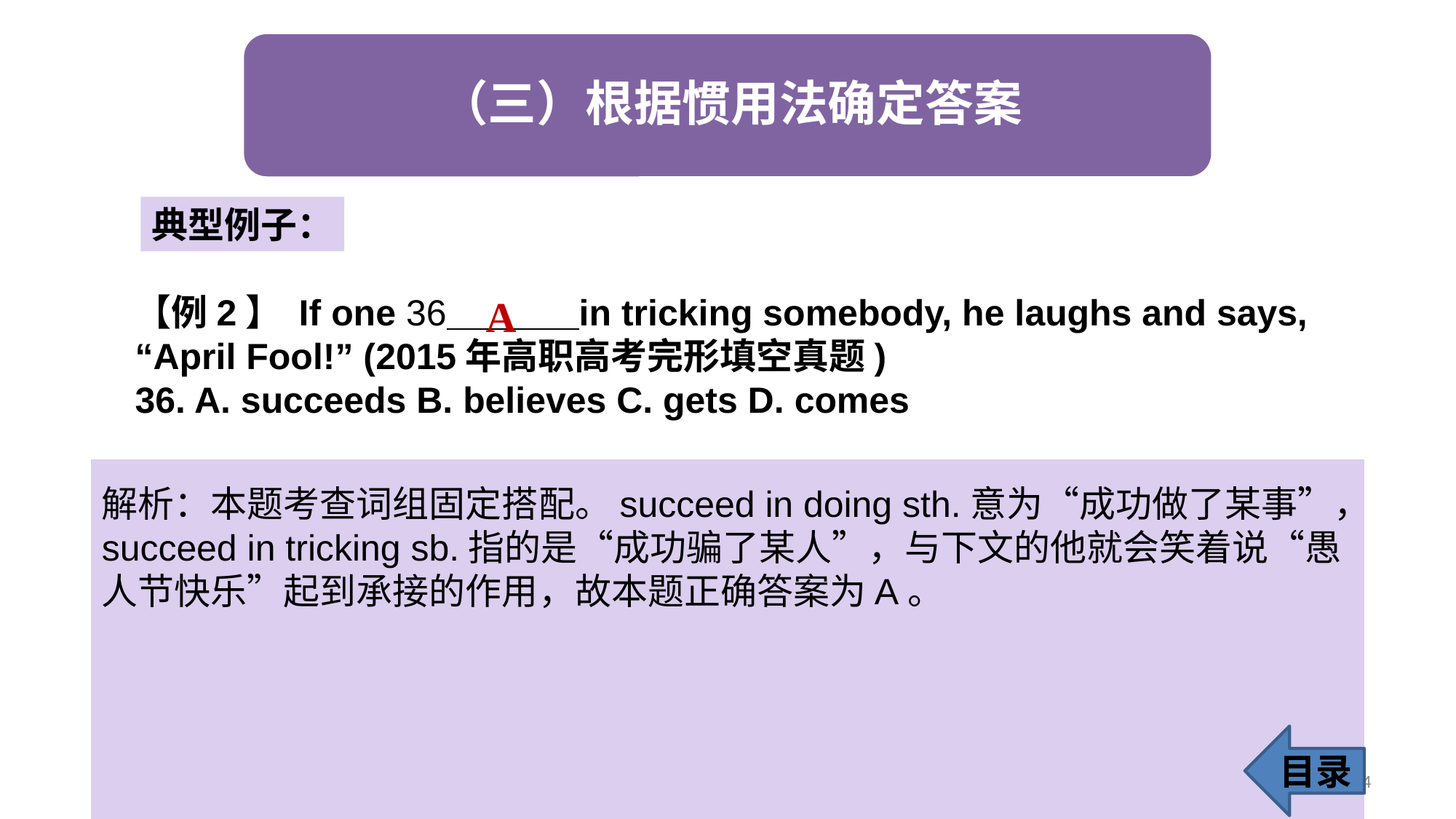

（三）根据惯用法确定答案
典型例子：
【例2】 If one 36             in tricking somebody, he laughs and says, “April Fool!” (2015年高职高考完形填空真题)
36. A. succeeds B. believes C. gets D. comes
A

解析：本题考查词组固定搭配。succeed in doing sth.意为“成功做了某事”，succeed in tricking sb.指的是“成功骗了某人”，与下文的他就会笑着说“愚人节快乐”起到承接的作用，故本题正确答案为A。
目录
14